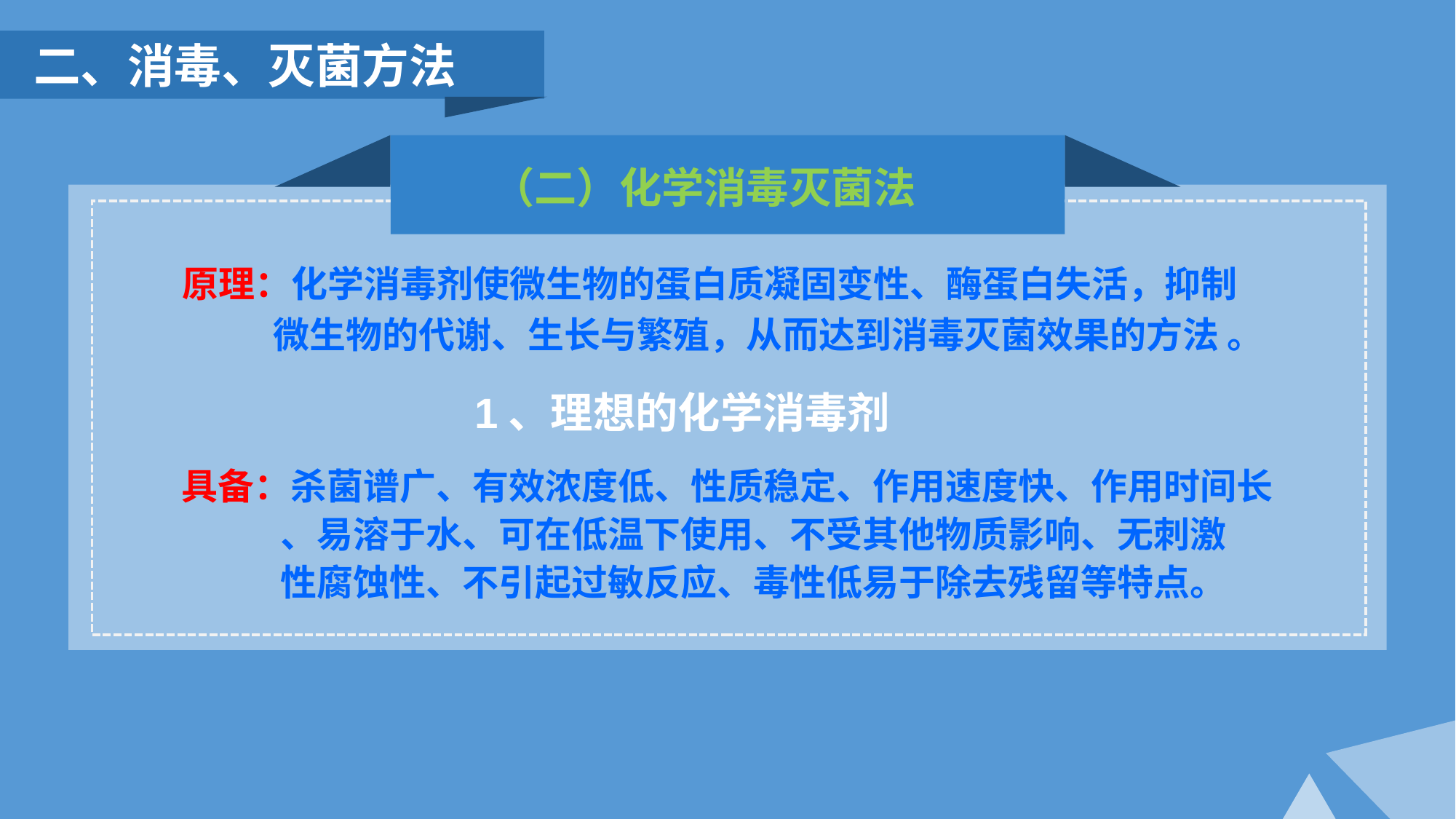

二、消毒、灭菌方法

（二）化学消毒灭菌法

原理：化学消毒剂使微生物的蛋白质凝固变性、酶蛋白失活，抑制
          微生物的代谢、生长与繁殖，从而达到消毒灭菌效果的方法 。
1、理想的化学消毒剂
具备：杀菌谱广、有效浓度低、性质稳定、作用速度快、作用时间长
           、易溶于水、可在低温下使用、不受其他物质影响、无刺激
           性腐蚀性、不引起过敏反应、毒性低易于除去残留等特点。